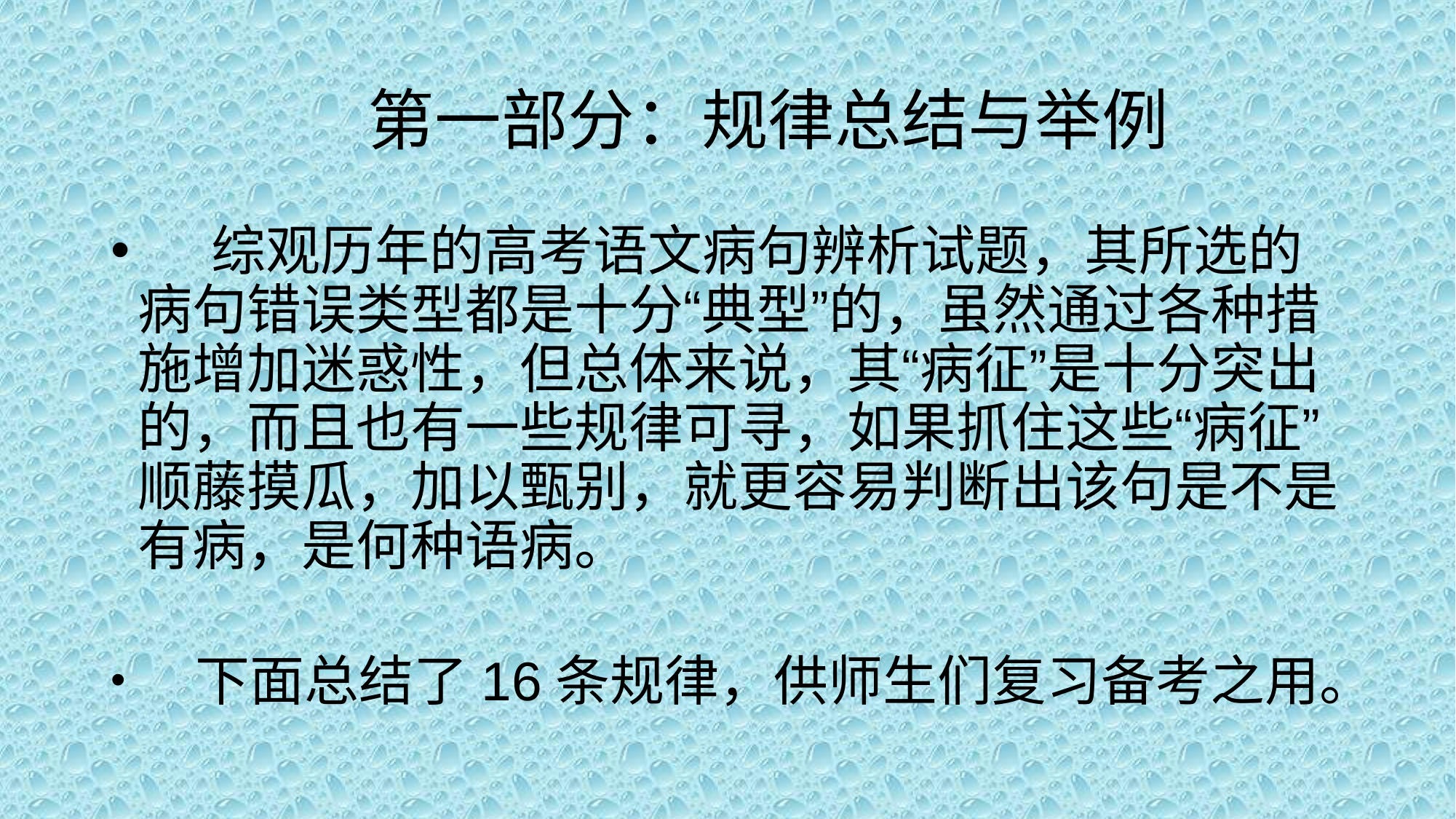

# 第一部分：规律总结与举例
    综观历年的高考语文病句辨析试题，其所选的病句错误类型都是十分“典型”的，虽然通过各种措施增加迷惑性，但总体来说，其“病征”是十分突出的，而且也有一些规律可寻，如果抓住这些“病征”顺藤摸瓜，加以甄别，就更容易判断出该句是不是有病，是何种语病。

    下面总结了16条规律，供师生们复习备考之用。